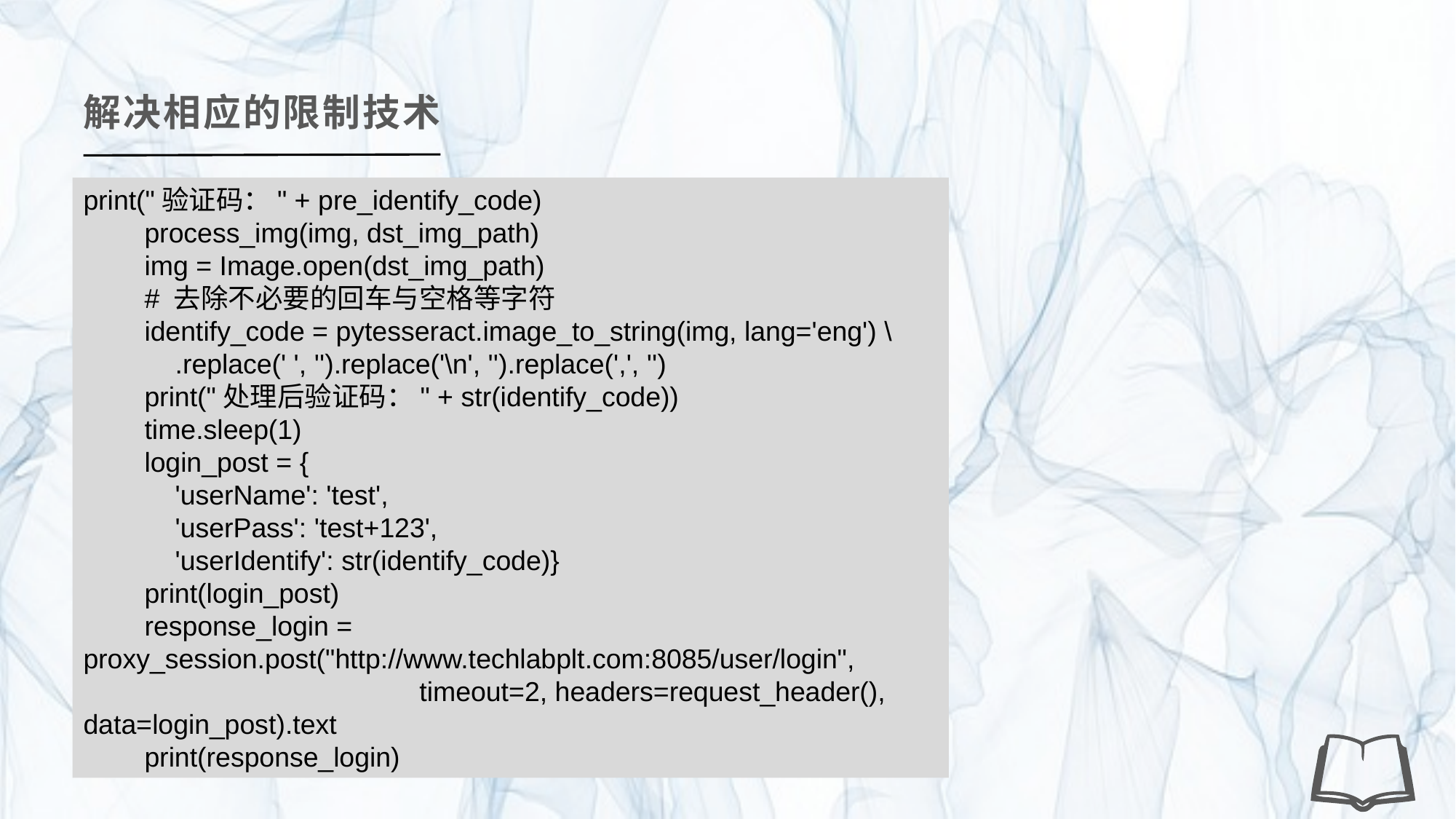

解决相应的限制技术
print("验证码：" + pre_identify_code)
        process_img(img, dst_img_path)
        img = Image.open(dst_img_path)
        # 去除不必要的回车与空格等字符
        identify_code = pytesseract.image_to_string(img, lang='eng') \
            .replace(' ', '').replace('\n', '').replace(',', '')
        print("处理后验证码：" + str(identify_code))
        time.sleep(1)
        login_post = {
            'userName': 'test',
            'userPass': 'test+123',
            'userIdentify': str(identify_code)}
        print(login_post)
        response_login = proxy_session.post("http://www.techlabplt.com:8085/user/login",
                                            timeout=2, headers=request_header(), data=login_post).text
        print(response_login)

39